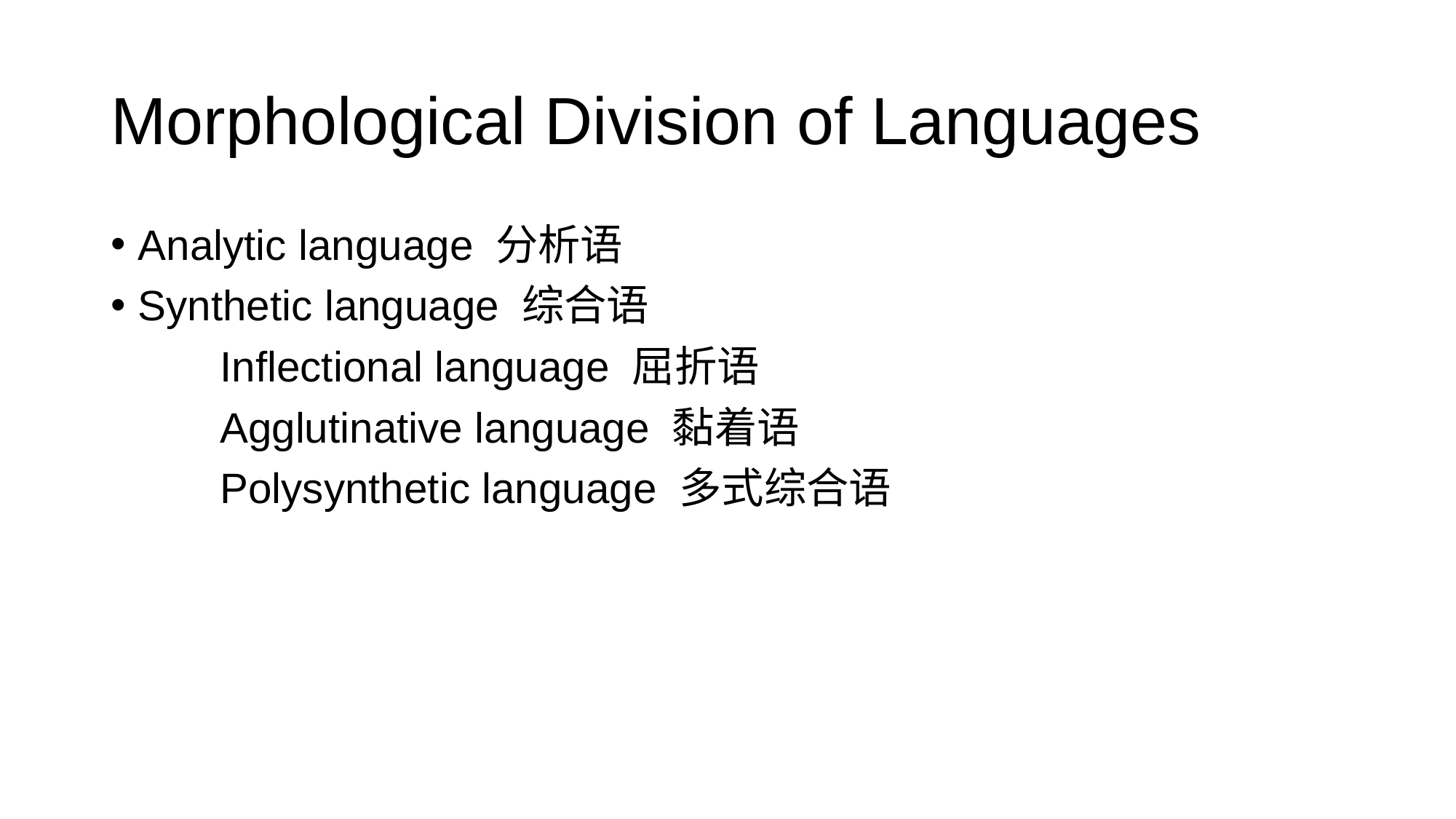

# Morphological Division of Languages
Analytic language 分析语
Synthetic language 综合语
	Inflectional language 屈折语
	Agglutinative language 黏着语
	Polysynthetic language 多式综合语